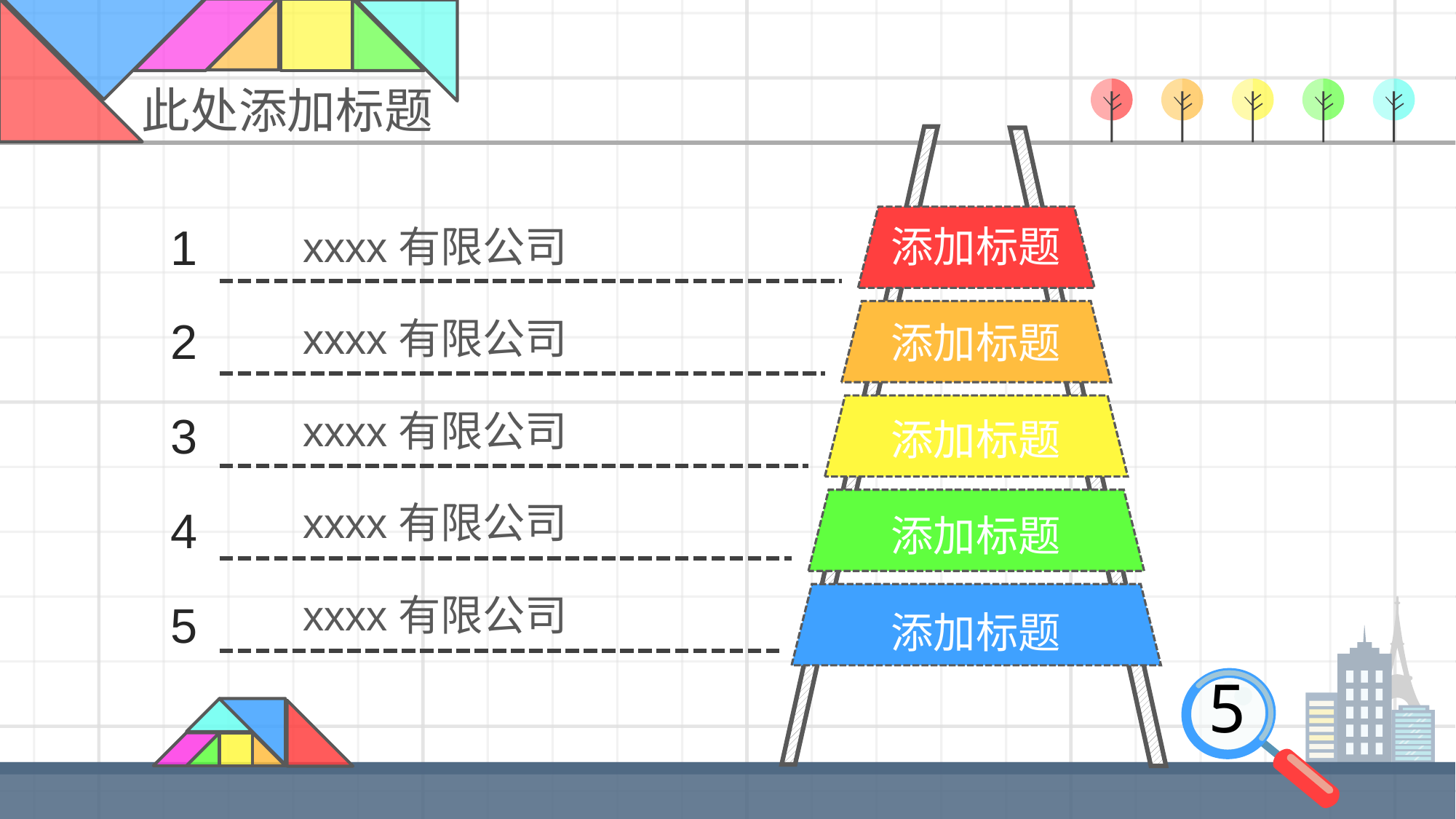

此处添加标题

添加标题
添加标题
添加标题
添加标题
添加标题
1
xxxx有限公司
2
xxxx有限公司
xxxx有限公司
3
xxxx有限公司
4
xxxx有限公司
5
5